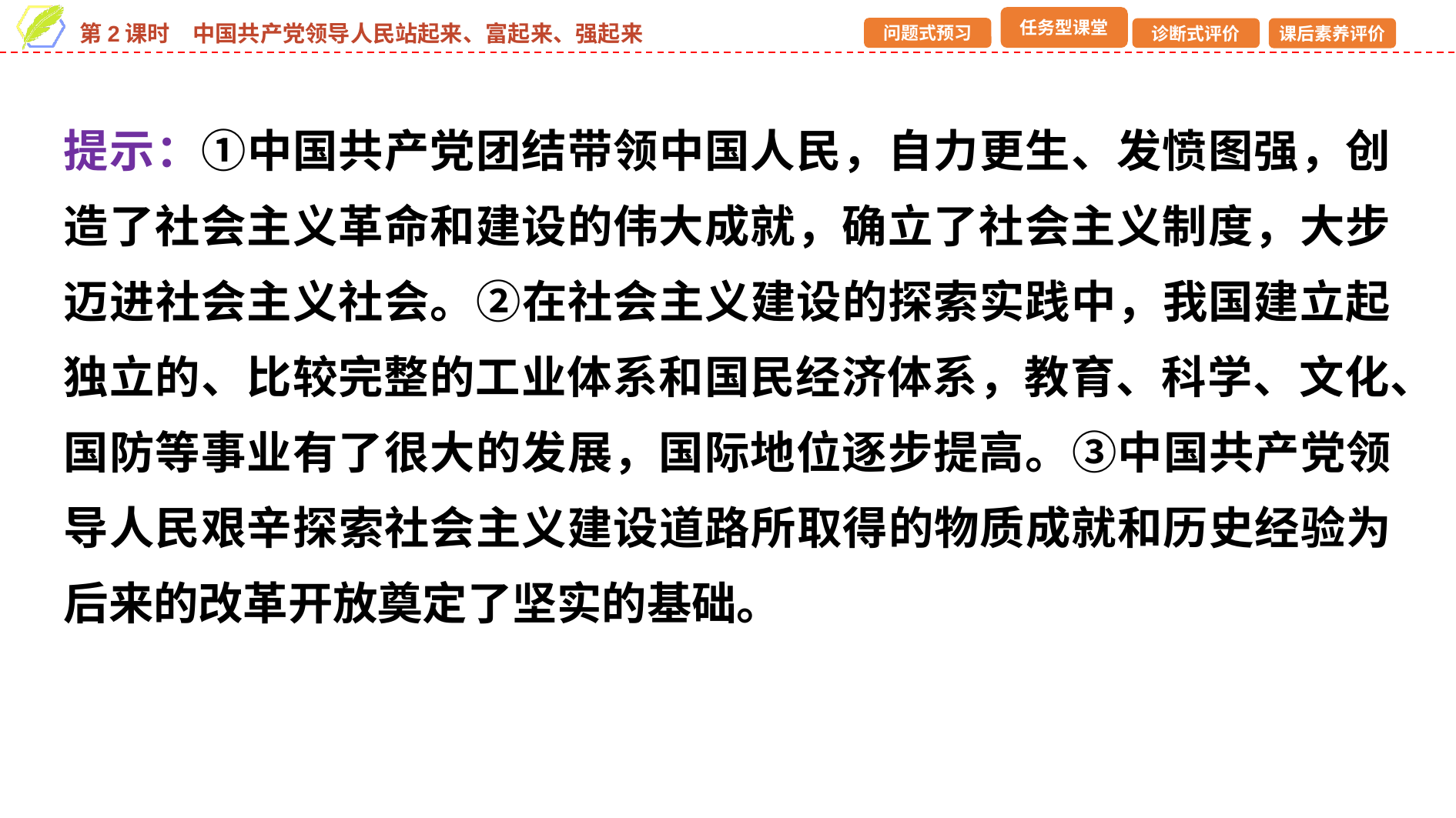

提示：①中国共产党团结带领中国人民，自力更生、发愤图强，创造了社会主义革命和建设的伟大成就，确立了社会主义制度，大步迈进社会主义社会。②在社会主义建设的探索实践中，我国建立起独立的、比较完整的工业体系和国民经济体系，教育、科学、文化、国防等事业有了很大的发展，国际地位逐步提高。③中国共产党领导人民艰辛探索社会主义建设道路所取得的物质成就和历史经验为后来的改革开放奠定了坚实的基础。